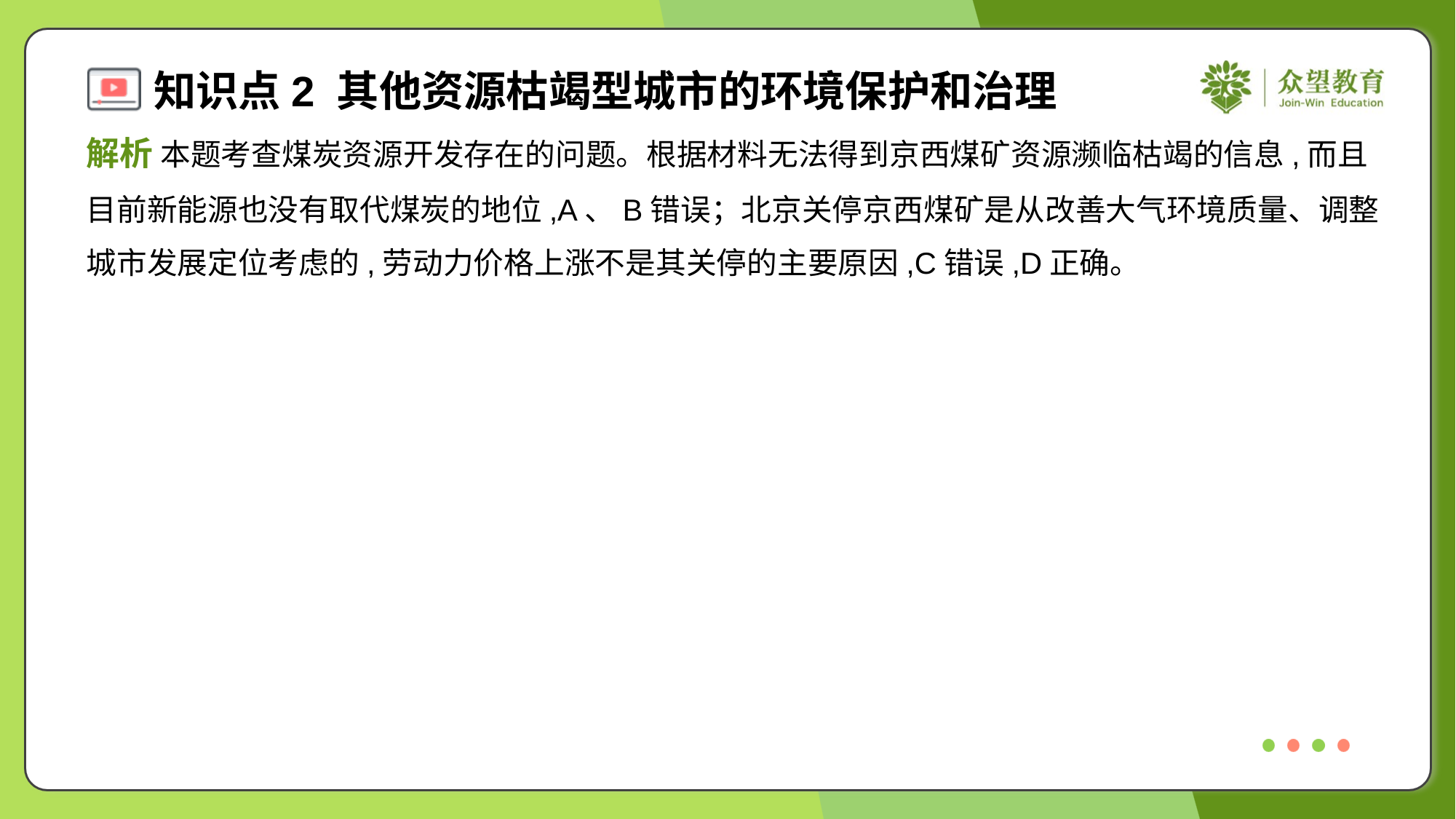

解析 本题考查煤炭资源开发存在的问题。根据材料无法得到京西煤矿资源濒临枯竭的信息,而且
目前新能源也没有取代煤炭的地位,A、B错误；北京关停京西煤矿是从改善大气环境质量、调整
城市发展定位考虑的,劳动力价格上涨不是其关停的主要原因,C错误,D正确。